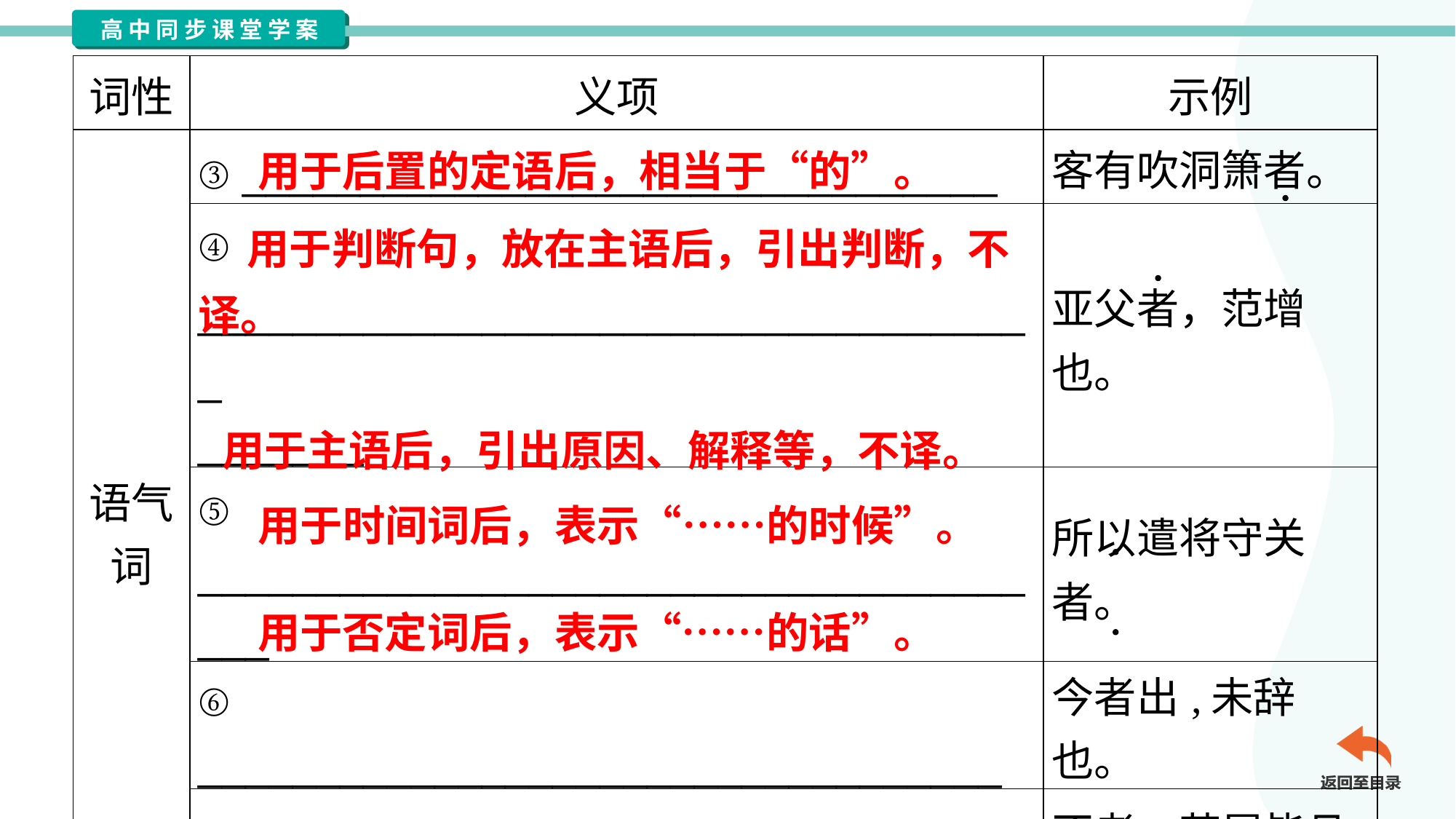

| 词性 | 义项 | 示例 |
| --- | --- | --- |
| 语气 词 | ③ \_\_\_\_\_\_\_\_\_\_\_\_\_\_\_\_\_\_\_\_\_\_\_\_\_\_\_\_\_\_\_\_ | 客有吹洞箫者。 |
|  | ④ \_\_\_\_\_\_\_\_\_\_\_\_\_\_\_\_\_\_\_\_\_\_\_\_\_\_\_\_\_\_\_\_\_\_\_\_ \_\_\_\_\_\_\_ | 亚父者，范增 也。 |
|  | ⑤ \_\_\_\_\_\_\_\_\_\_\_\_\_\_\_\_\_\_\_\_\_\_\_\_\_\_\_\_\_\_\_\_\_\_\_\_\_\_ | 所以遣将守关 者。 |
|  | ⑥ \_\_\_\_\_\_\_\_\_\_\_\_\_\_\_\_\_\_\_\_\_\_\_\_\_\_\_\_\_\_\_\_\_\_ | 今者出,未辞也。 |
|  | ⑦ \_\_\_\_\_\_\_\_\_\_\_\_\_\_\_\_\_\_\_\_\_\_\_\_\_\_\_\_\_\_\_\_ | 不者，若属皆且 为所虏！ |
用于后置的定语后，相当于“的”。

    用于判断句，放在主语后，引出判断，不译。

用于主语后，引出原因、解释等，不译。
用于时间词后，表示“……的时候”。

用于否定词后，表示“……的话”。